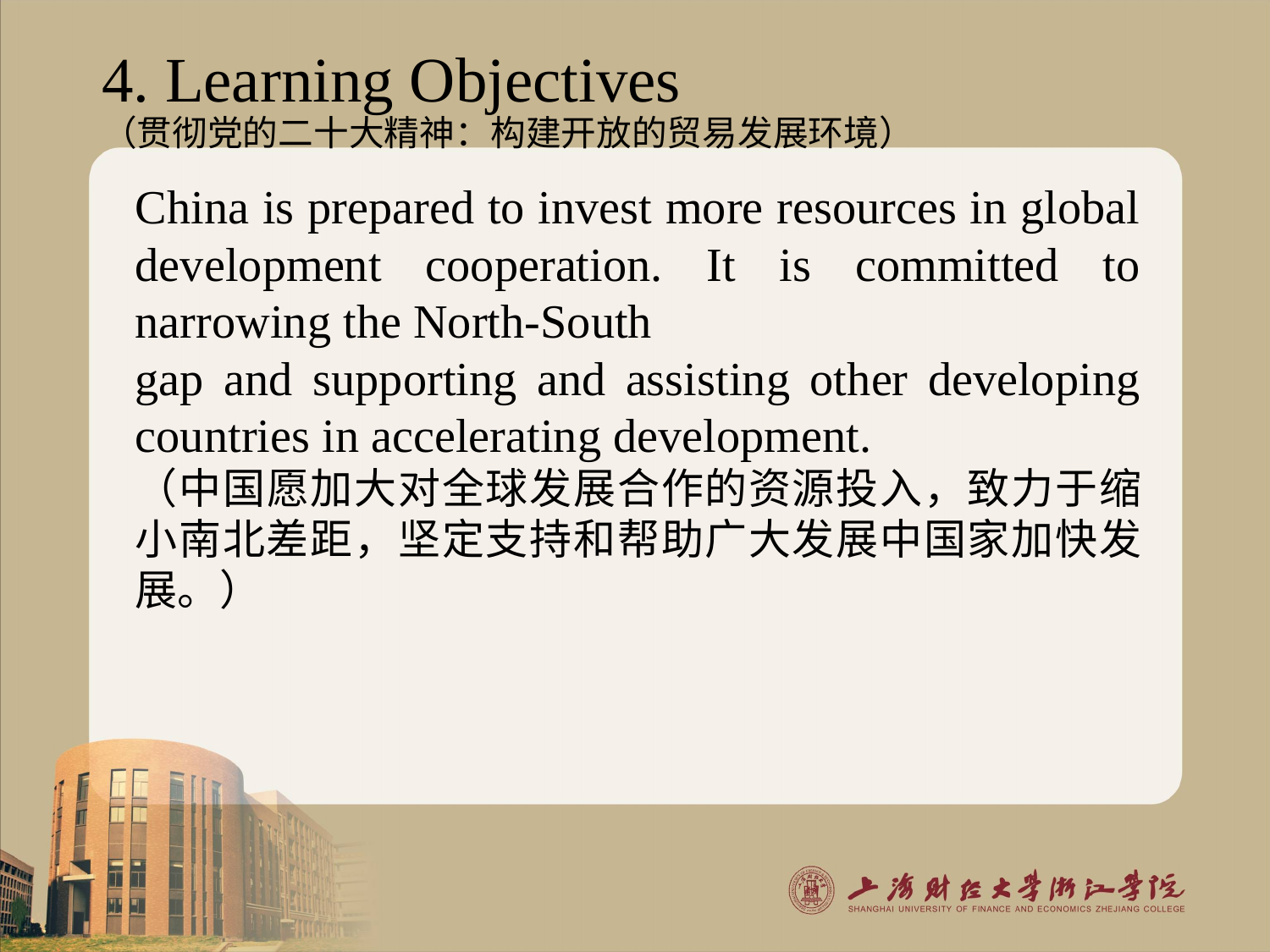

4. Learning Objectives
（贯彻党的二十大精神：构建开放的贸易发展环境）
China is prepared to invest more resources in global development cooperation. It is committed to narrowing the North-South
gap and supporting and assisting other developing countries in accelerating development.
（中国愿加大对全球发展合作的资源投入，致力于缩小南北差距，坚定支持和帮助广大发展中国家加快发展。）